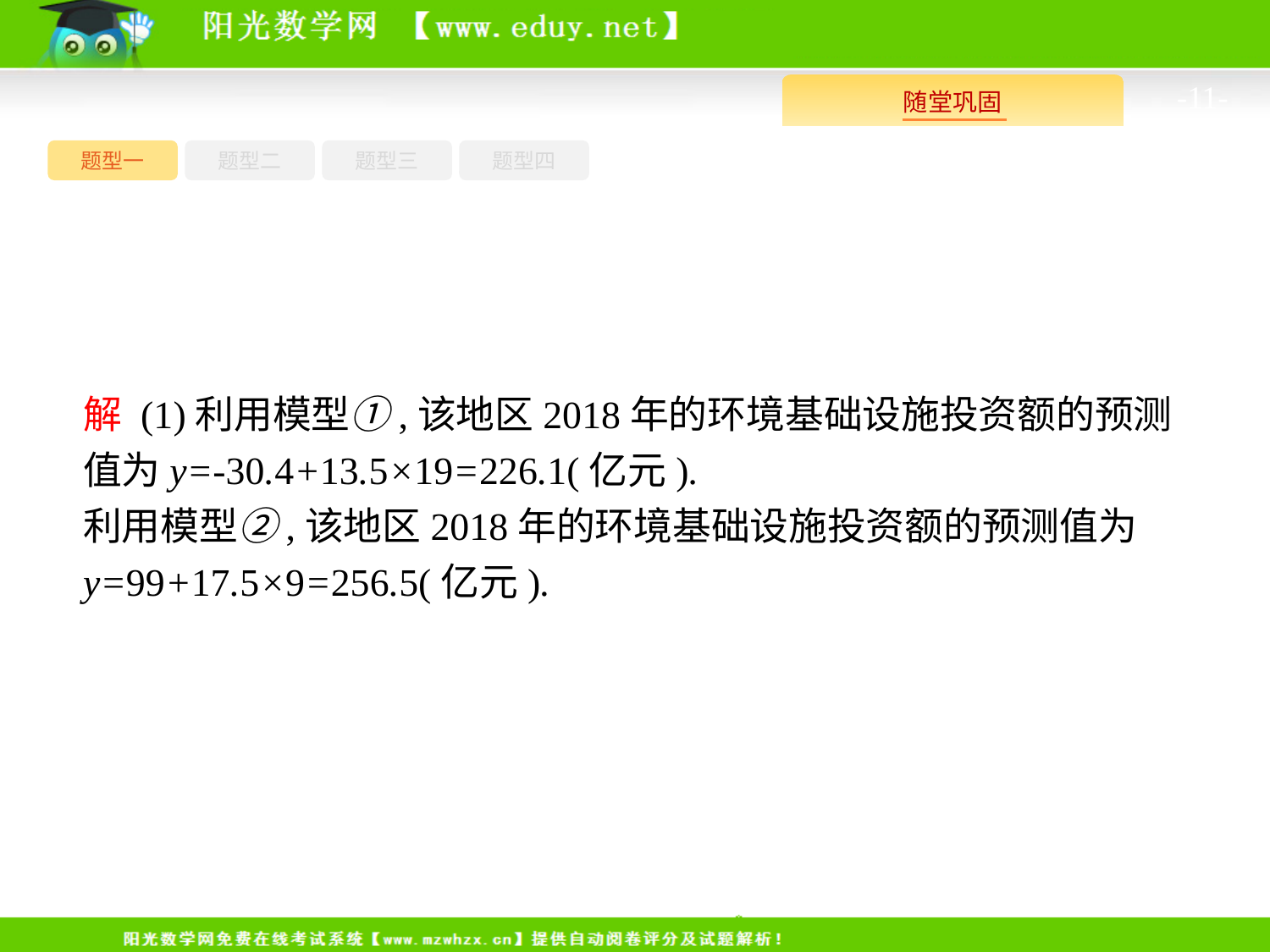

-11-
题型四
题型一
题型三
题型二
解 (1)利用模型①,该地区2018年的环境基础设施投资额的预测值为y=-30.4+13.5×19=226.1(亿元).
利用模型②,该地区2018年的环境基础设施投资额的预测值为
y=99+17.5×9=256.5(亿元).